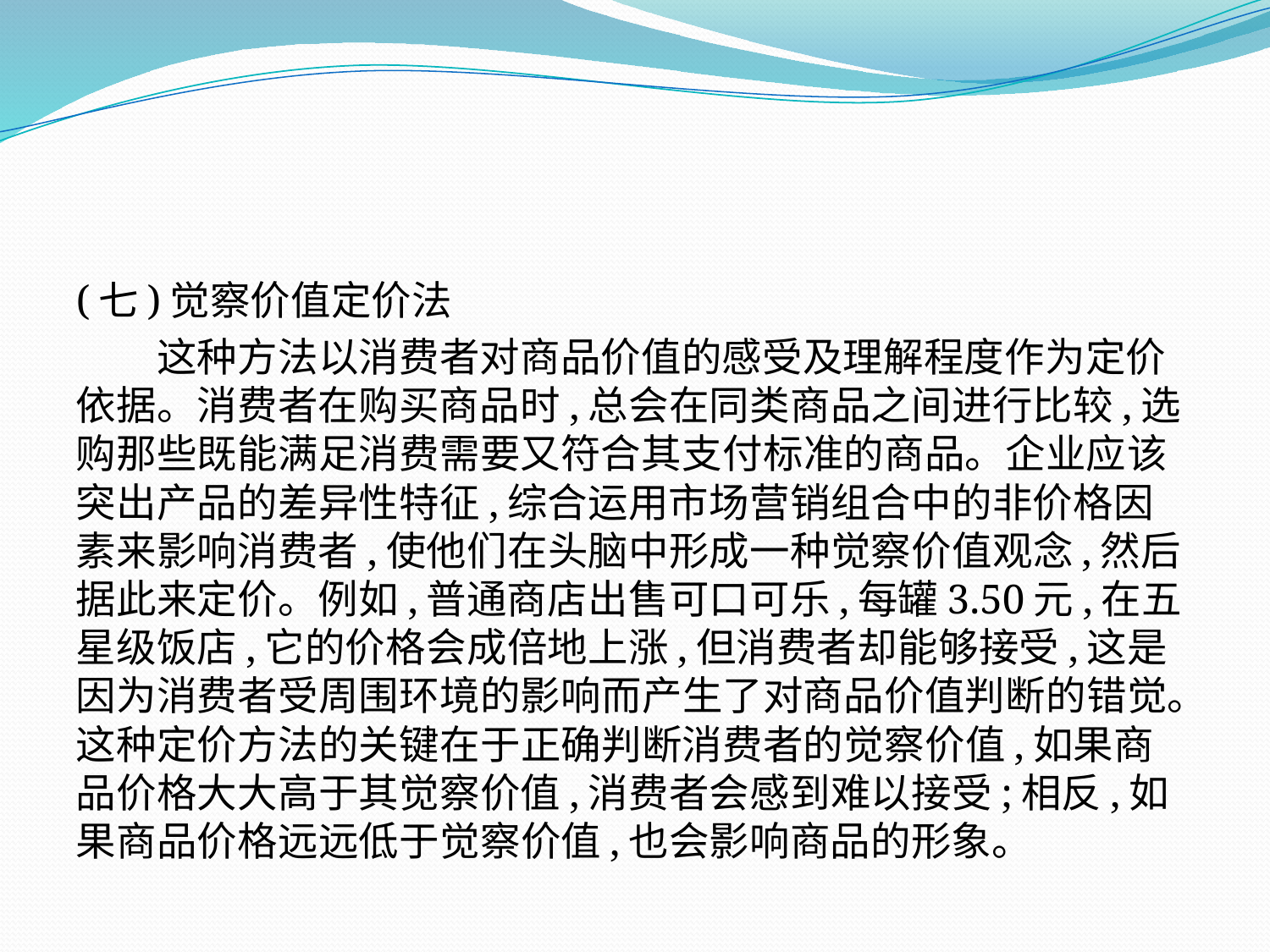

#
(七)觉察价值定价法
　　这种方法以消费者对商品价值的感受及理解程度作为定价依据。消费者在购买商品时,总会在同类商品之间进行比较,选购那些既能满足消费需要又符合其支付标准的商品。企业应该突出产品的差异性特征,综合运用市场营销组合中的非价格因素来影响消费者,使他们在头脑中形成一种觉察价值观念,然后据此来定价。例如,普通商店出售可口可乐,每罐3.50元,在五星级饭店,它的价格会成倍地上涨,但消费者却能够接受,这是因为消费者受周围环境的影响而产生了对商品价值判断的错觉。这种定价方法的关键在于正确判断消费者的觉察价值,如果商品价格大大高于其觉察价值,消费者会感到难以接受;相反,如果商品价格远远低于觉察价值,也会影响商品的形象。